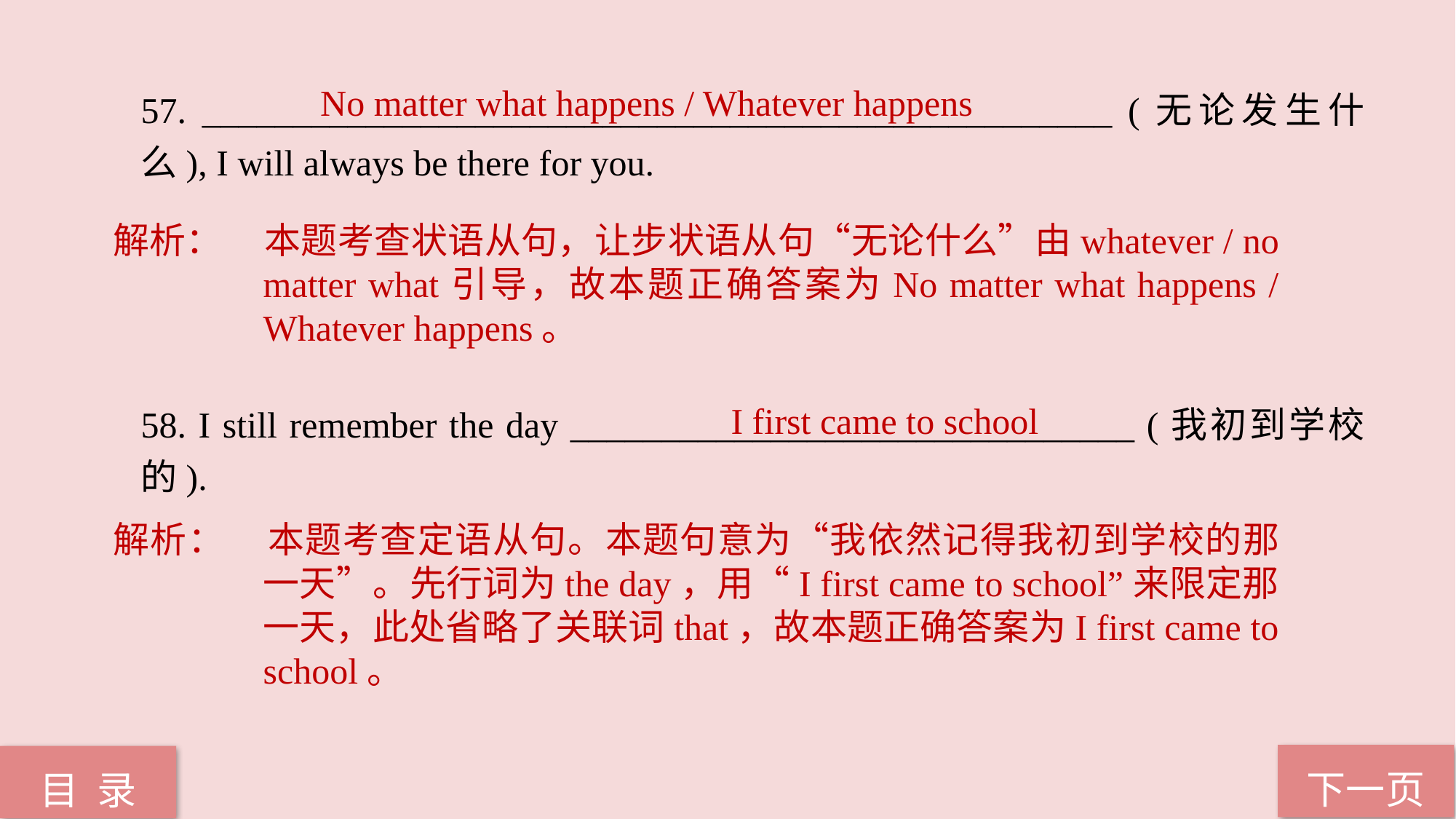

57. __________________________________________________ (无论发生什么), I will always be there for you.

58. I still remember the day _______________________________ (我初到学校的).
No matter what happens / Whatever happens
解析：	本题考查状语从句，让步状语从句“无论什么”由whatever / no matter what引导，故本题正确答案为No matter what happens / Whatever happens。
I first came to school
解析：	本题考查定语从句。本题句意为“我依然记得我初到学校的那一天”。先行词为the day，用“I first came to school”来限定那一天，此处省略了关联词that，故本题正确答案为I first came to school。